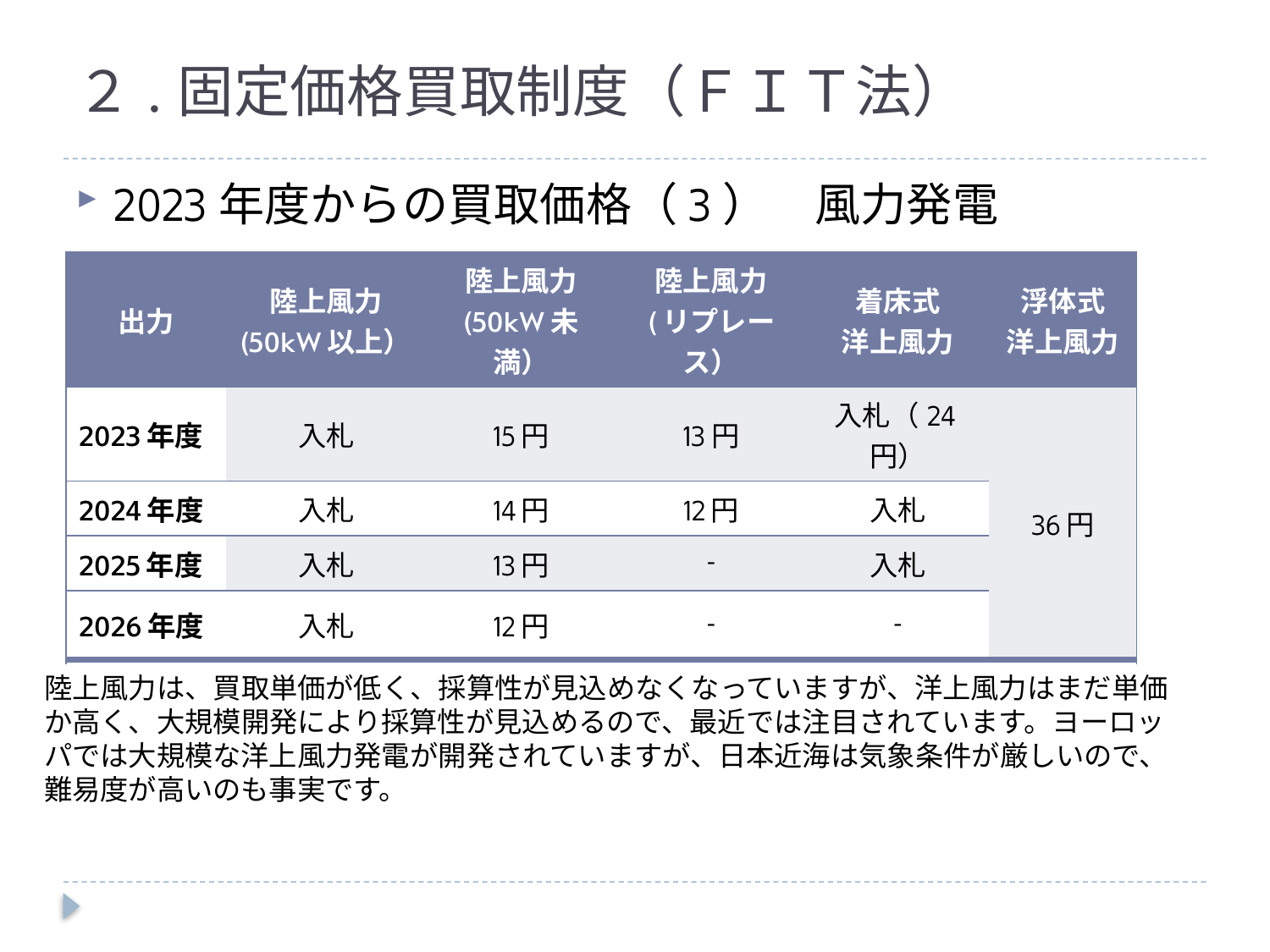

# ２.固定価格買取制度（ＦＩＴ法）
2023年度からの買取価格（3）　風力発電

| 出力 | 陸上風力 (50kW以上） | 陸上風力 (50kW未満） | 陸上風力 (リプレース） | 着床式 洋上風力 | 浮体式 洋上風力 |
| --- | --- | --- | --- | --- | --- |
| 2023年度 | 入札 | 15円 | 13円 | 入札（24円） | 36円 |
| 2024年度 | 入札 | 14円 | 12円 | 入札 |  |
| 2025年度 | 入札 | 13円 | - | 入札 |  |
| 2026年度 | 入札 | 12円 | - | - |  |
| 調達期間 | 20年間 |  |  |  |  |
陸上風力は、買取単価が低く、採算性が見込めなくなっていますが、洋上風力はまだ単価か高く、大規模開発により採算性が見込めるので、最近では注目されています。ヨーロッパでは大規模な洋上風力発電が開発されていますが、日本近海は気象条件が厳しいので、難易度が高いのも事実です。